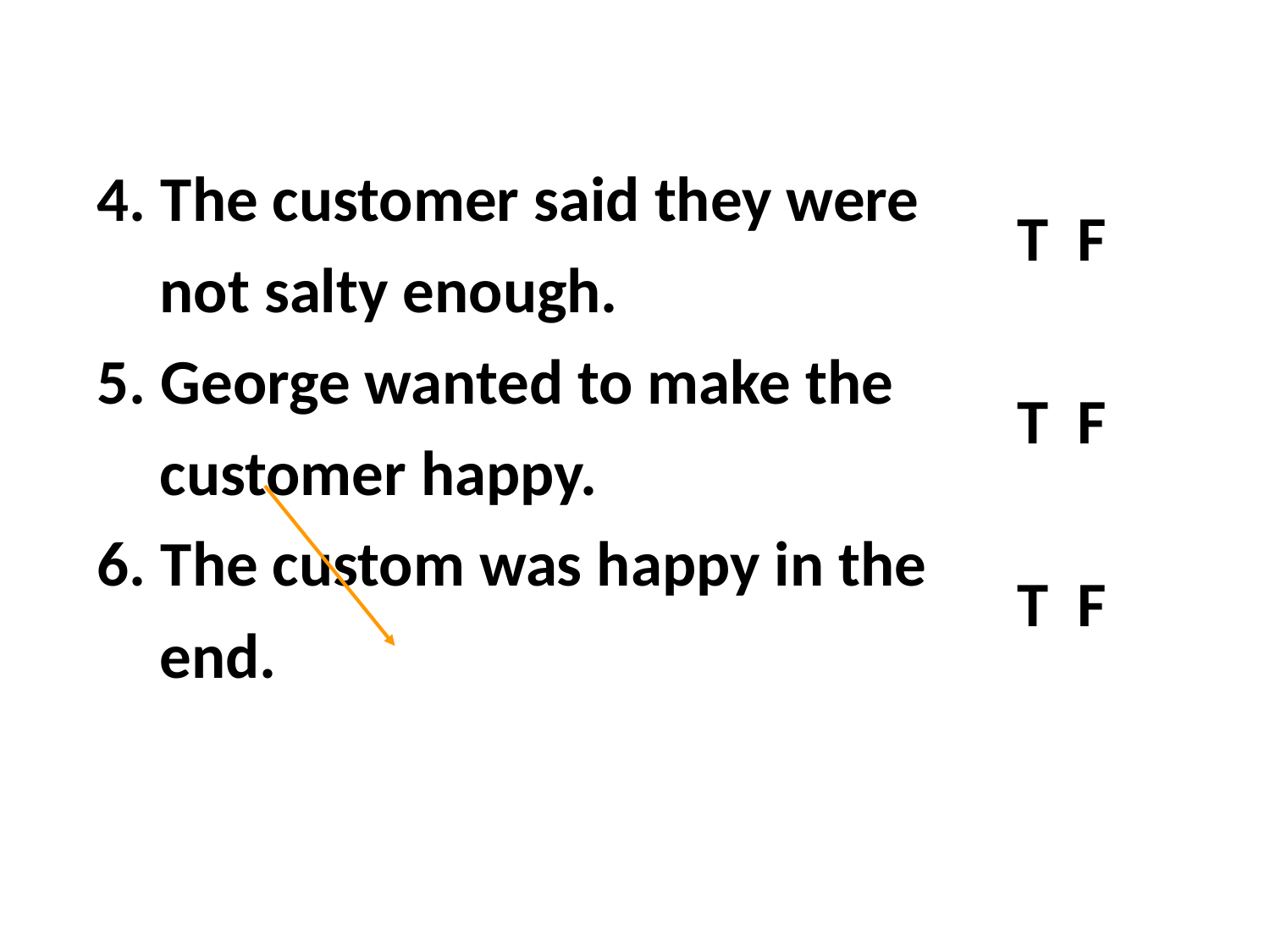

4. The customer said they were not salty enough.
5. George wanted to make the customer happy.
6. The custom was happy in the end.
T  F

T  F

T  F

n.  顾客